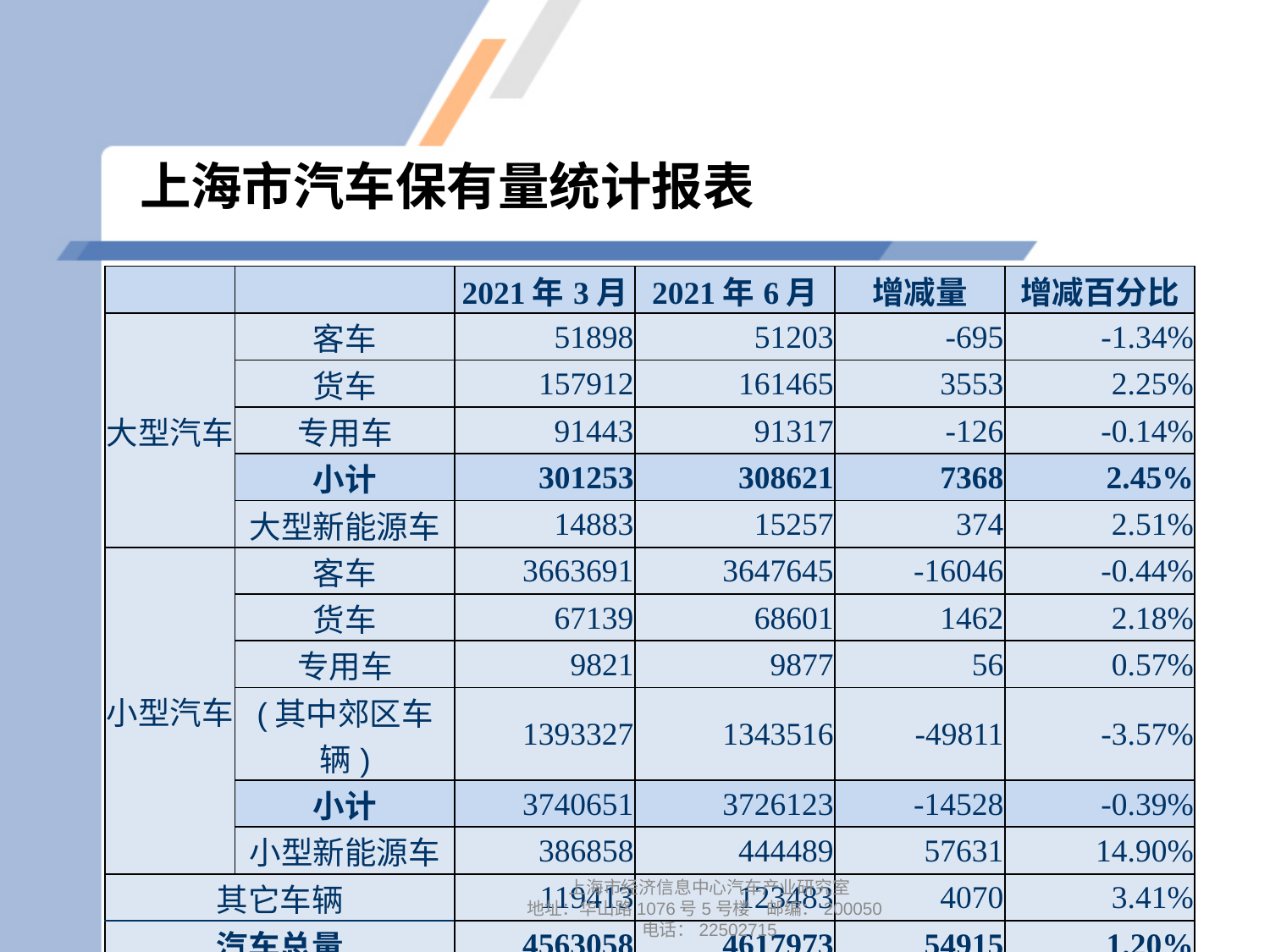

# 上海市汽车保有量统计报表
|  |  | 2021年3月 | 2021年6月 | 增减量 | 增减百分比 |
| --- | --- | --- | --- | --- | --- |
| 大型汽车 | 客车 | 51898 | 51203 | -695 | -1.34% |
|  | 货车 | 157912 | 161465 | 3553 | 2.25% |
|  | 专用车 | 91443 | 91317 | -126 | -0.14% |
|  | 小计 | 301253 | 308621 | 7368 | 2.45% |
|  | 大型新能源车 | 14883 | 15257 | 374 | 2.51% |
| 小型汽车 | 客车 | 3663691 | 3647645 | -16046 | -0.44% |
|  | 货车 | 67139 | 68601 | 1462 | 2.18% |
|  | 专用车 | 9821 | 9877 | 56 | 0.57% |
|  | (其中郊区车辆) | 1393327 | 1343516 | -49811 | -3.57% |
|  | 小计 | 3740651 | 3726123 | -14528 | -0.39% |
|  | 小型新能源车 | 386858 | 444489 | 57631 | 14.90% |
| 其它车辆 |  | 119413 | 123483 | 4070 | 3.41% |
| 汽车总量 |  | 4563058 | 4617973 | 54915 | 1.20% |

上海市经济信息中心汽车产业研究室
地址：华山路1076号5号楼    邮编：200050
电话：22502715
9